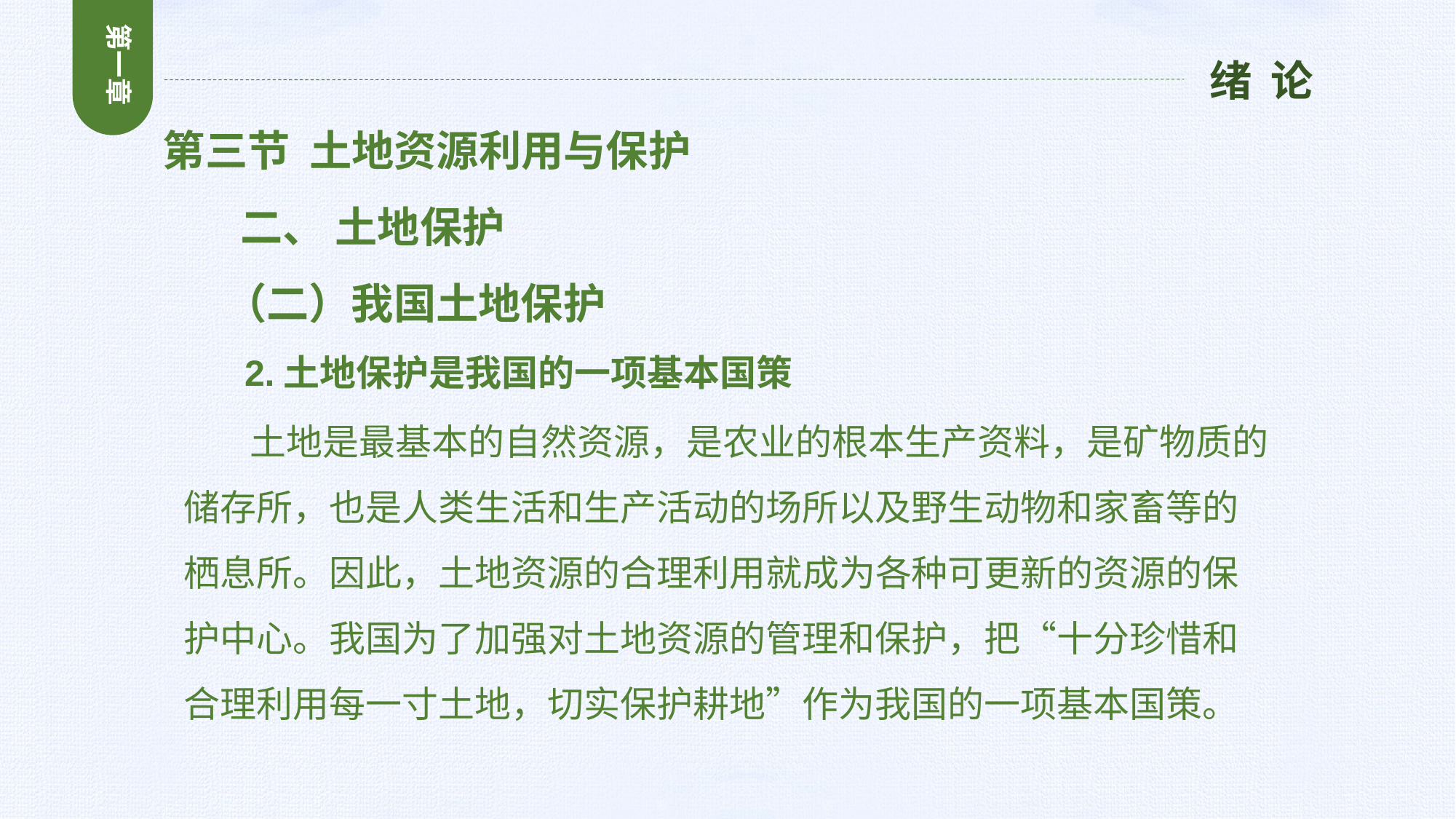

第一章
绪  论
第三节  土地资源利用与保护
       二、 土地保护
        （二）我国土地保护
        2.土地保护是我国的一项基本国策

       土地是最基本的自然资源，是农业的根本生产资料，是矿物质的储存所，也是人类生活和生产活动的场所以及野生动物和家畜等的栖息所。因此，土地资源的合理利用就成为各种可更新的资源的保护中心。我国为了加强对土地资源的管理和保护，把“十分珍惜和合理利用每一寸土地，切实保护耕地”作为我国的一项基本国策。